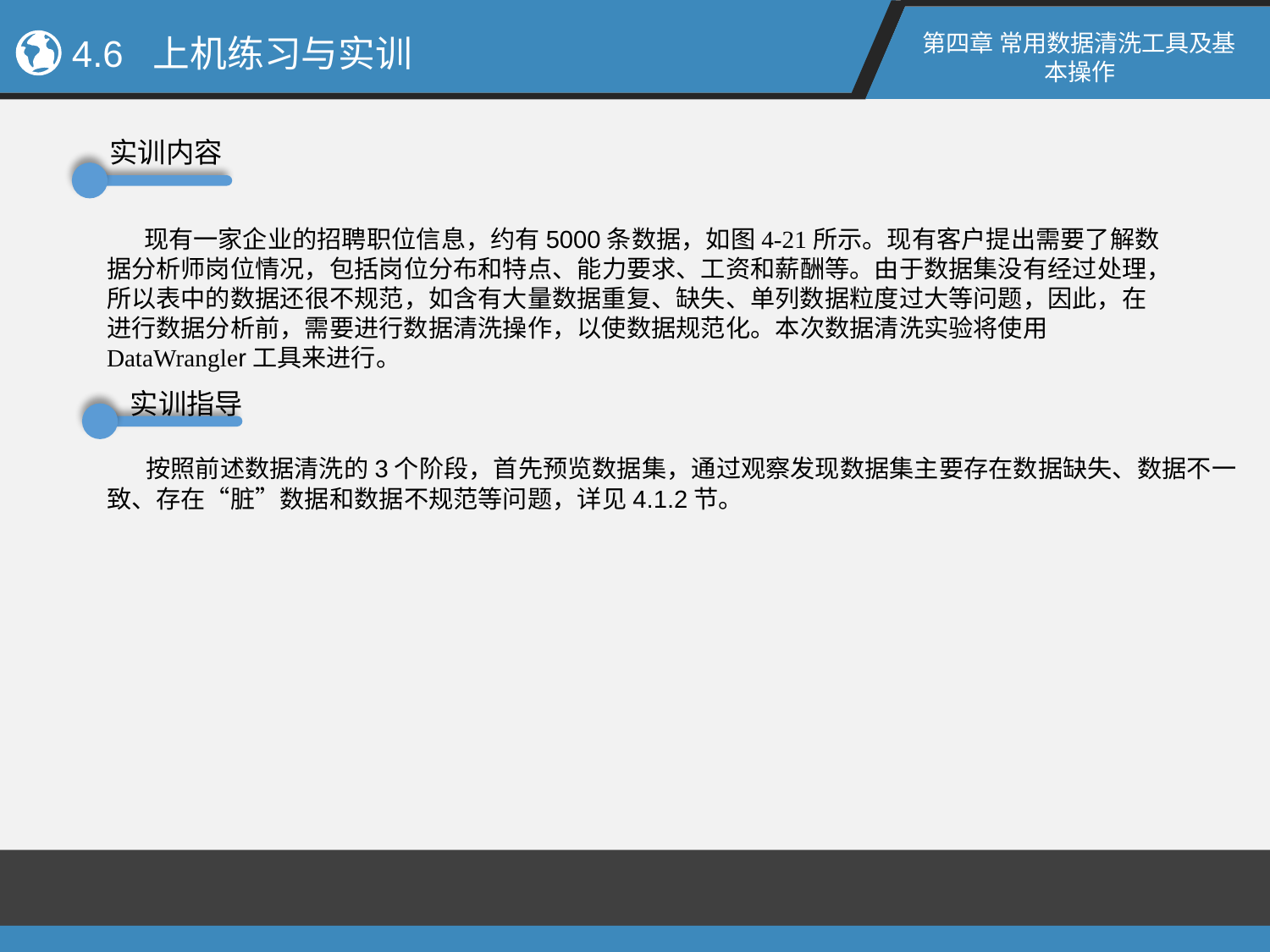

第四章 常用数据清洗工具及基本操作
4.6  上机练习与实训

实训内容

现有一家企业的招聘职位信息，约有5000条数据，如图4-21所示。现有客户提出需要了解数据分析师岗位情况，包括岗位分布和特点、能力要求、工资和薪酬等。由于数据集没有经过处理，所以表中的数据还很不规范，如含有大量数据重复、缺失、单列数据粒度过大等问题，因此，在进行数据分析前，需要进行数据清洗操作，以使数据规范化。本次数据清洗实验将使用DataWrangler工具来进行。
实训指导

按照前述数据清洗的3个阶段，首先预览数据集，通过观察发现数据集主要存在数据缺失、数据不一致、存在“脏”数据和数据不规范等问题，详见4.1.2节。

84
84
84